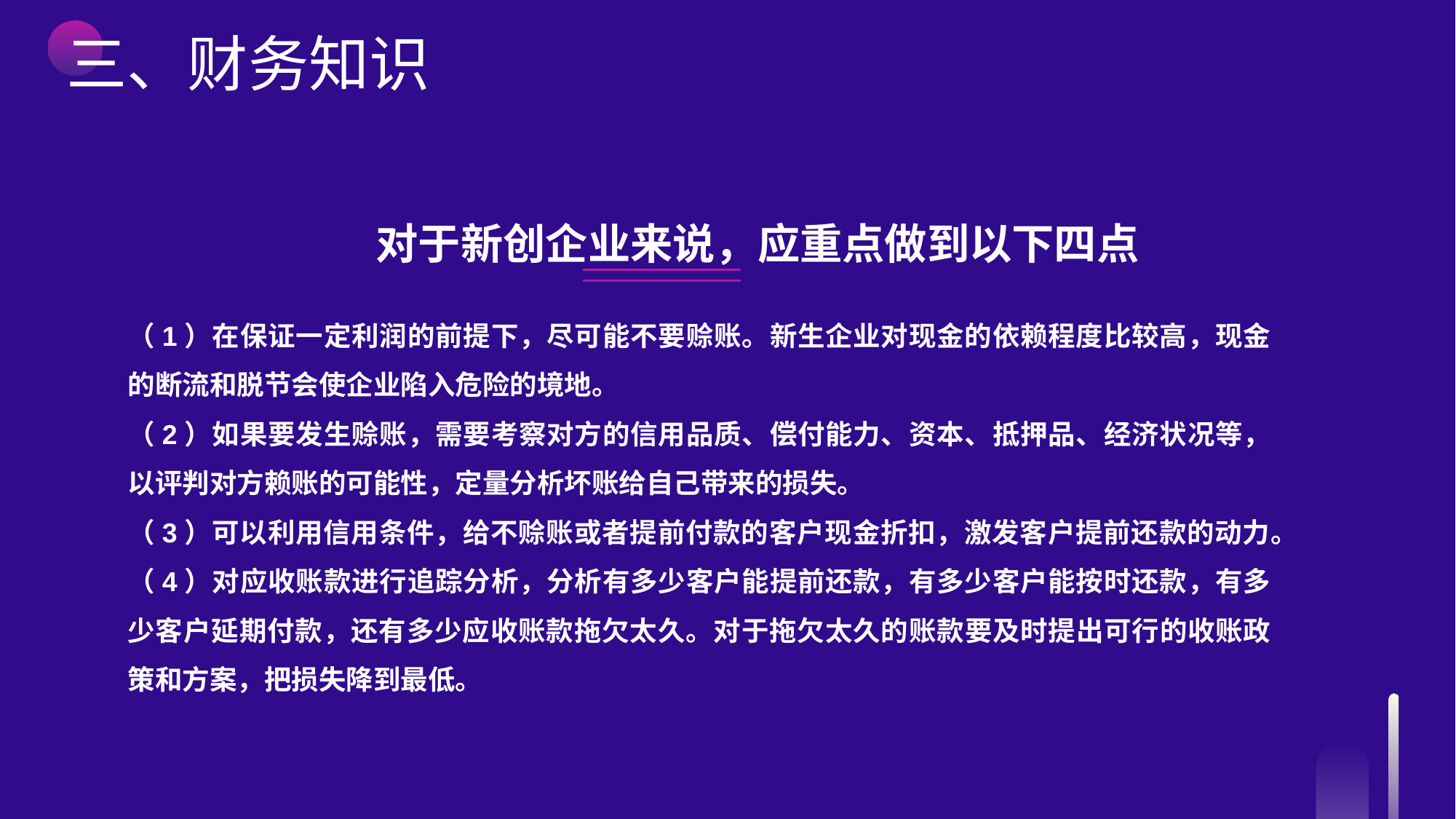

三、财务知识

对于新创企业来说，应重点做到以下四点
（1）在保证一定利润的前提下，尽可能不要赊账。新生企业对现金的依赖程度比较高，现金的断流和脱节会使企业陷入危险的境地。
（2）如果要发生赊账，需要考察对方的信用品质、偿付能力、资本、抵押品、经济状况等，以评判对方赖账的可能性，定量分析坏账给自己带来的损失。
（3）可以利用信用条件，给不赊账或者提前付款的客户现金折扣，激发客户提前还款的动力。
（4）对应收账款进行追踪分析，分析有多少客户能提前还款，有多少客户能按时还款，有多少客户延期付款，还有多少应收账款拖欠太久。对于拖欠太久的账款要及时提出可行的收账政策和方案，把损失降到最低。